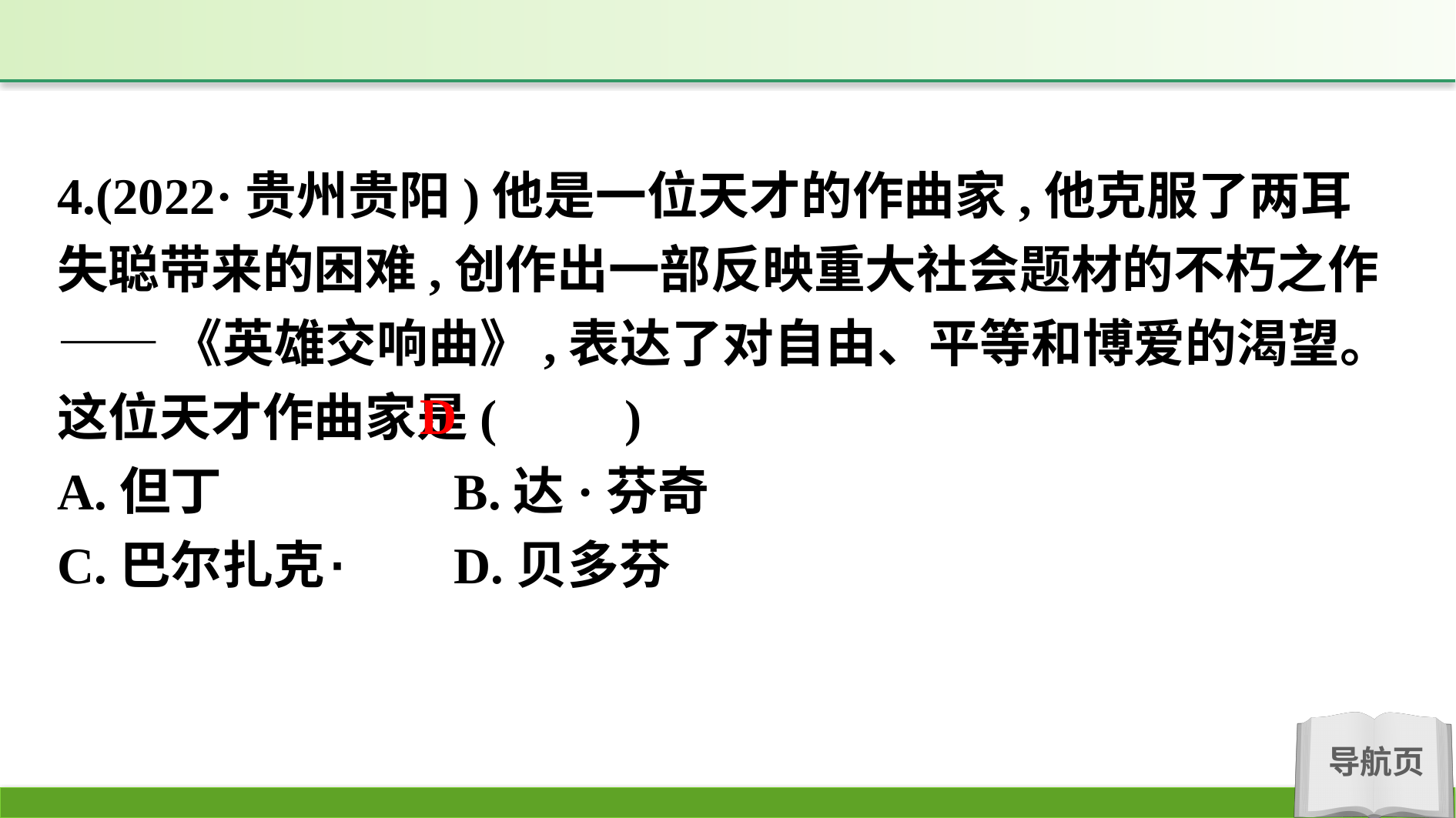

4.(2022·贵州贵阳)他是一位天才的作曲家,他克服了两耳失聪带来的困难,创作出一部反映重大社会题材的不朽之作—— 《英雄交响曲》,表达了对自由、平等和博爱的渴望。这位天才作曲家是(　　)
A.但丁		B.达·芬奇
C.巴尔扎克	·	D.贝多芬
D